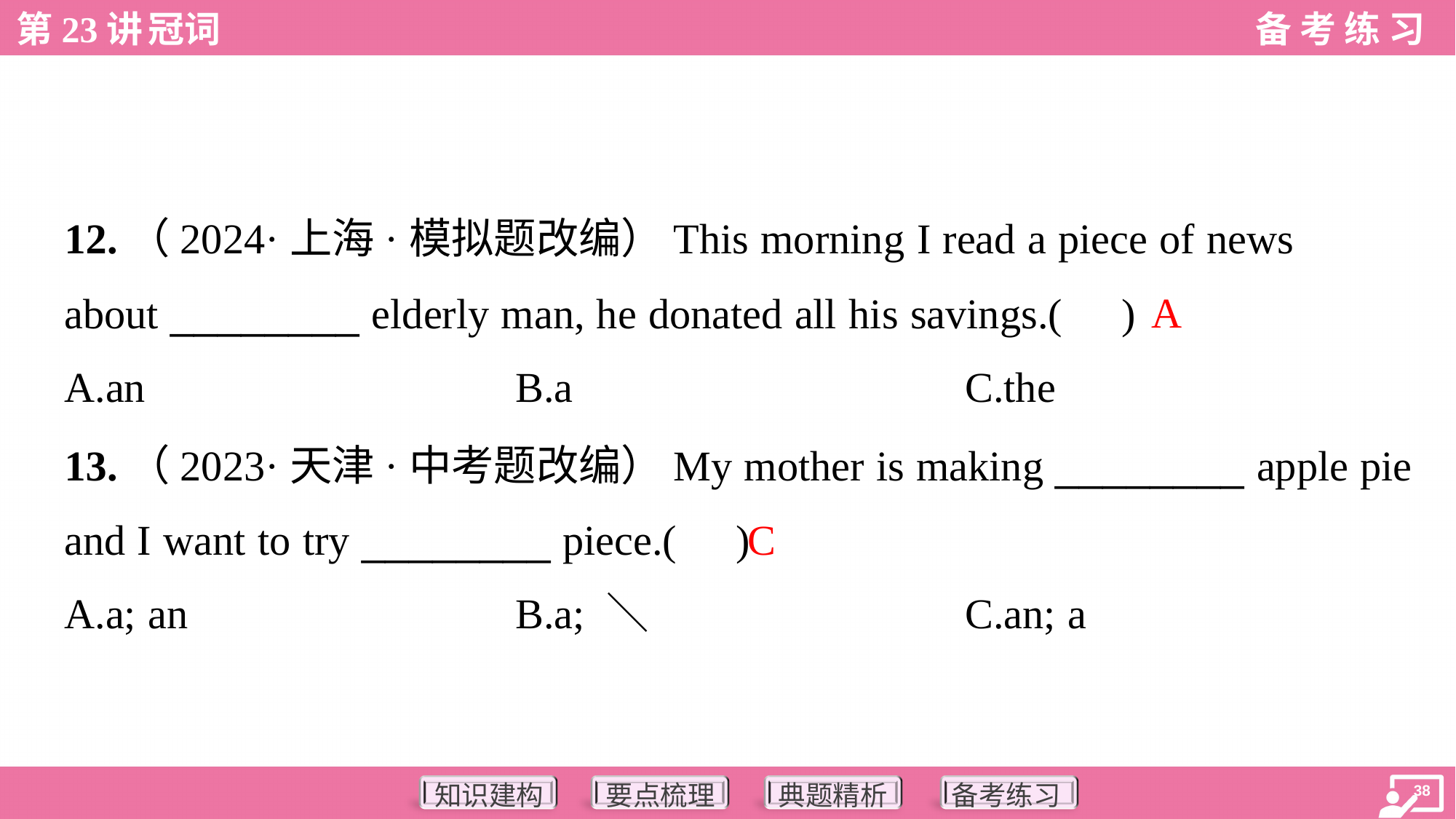

12.（2024·上海·模拟题改编）This morning I read a piece of news
about ________ elderly man, he donated all his savings.(     )
A
A.an	B.a	C.the
13.（2023·天津·中考题改编）My mother is making ________ apple pie
and I want to try ________ piece.(     )
C
A.a; an	B.a; ＼	C.an; a